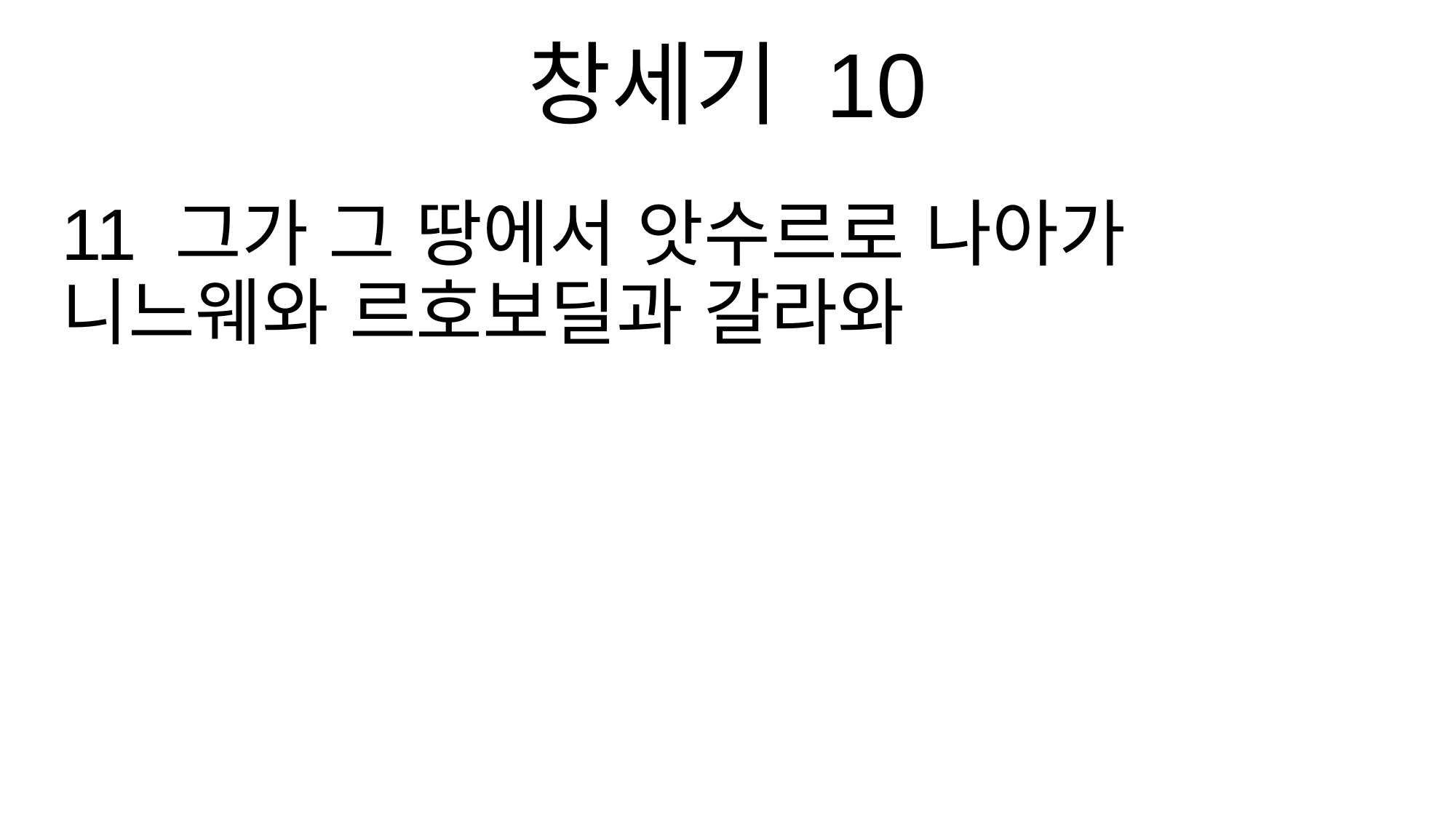

창세기 10
11 그가 그 땅에서 앗수르로 나아가 니느웨와 르호보딜과 갈라와